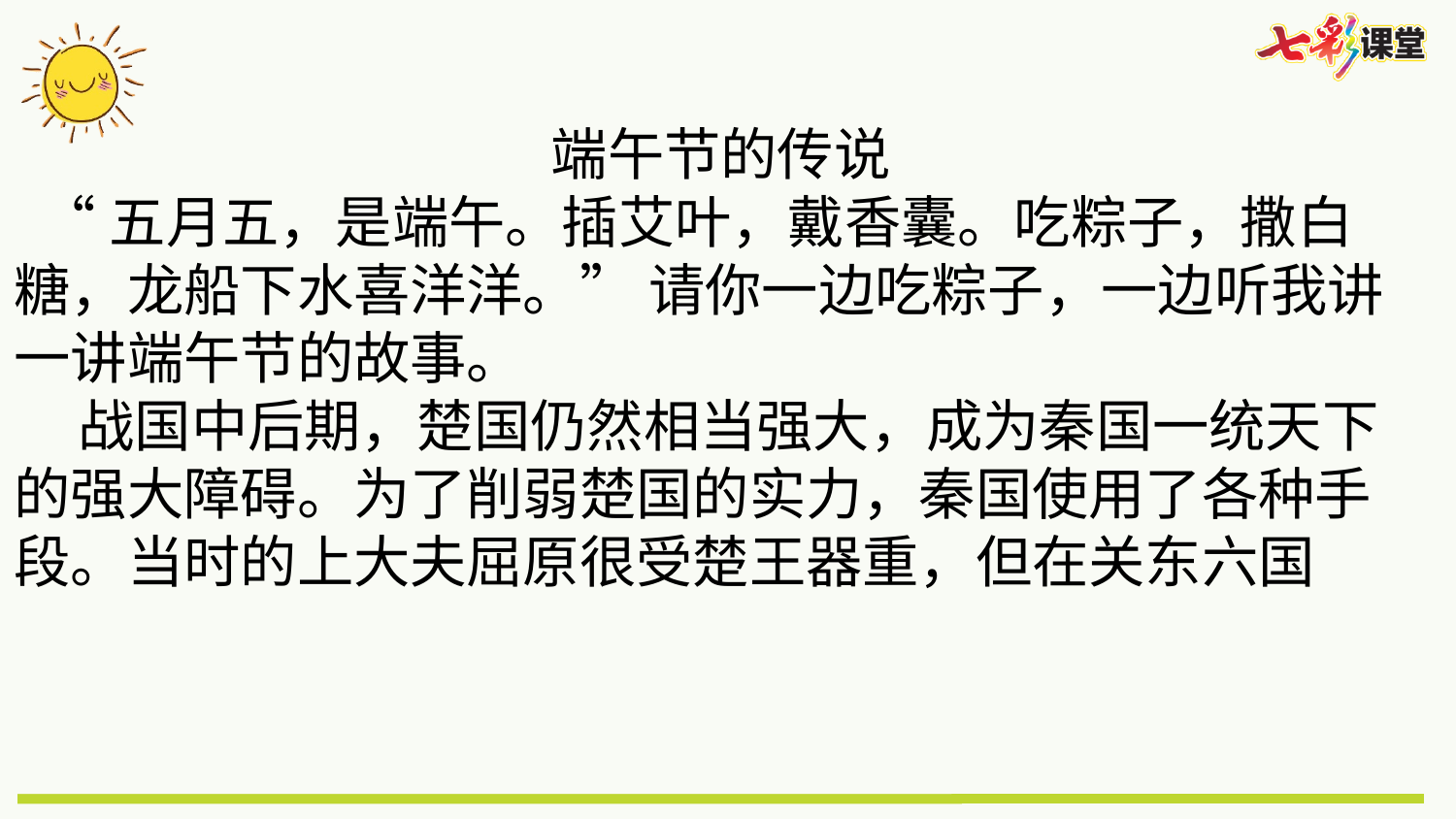

端午节的传说
  “五月五，是端午。插艾叶，戴香囊。吃粽子，撒白糖，龙船下水喜洋洋。” 请你一边吃粽子，一边听我讲一讲端午节的故事。
    战国中后期，楚国仍然相当强大，成为秦国一统天下的强大障碍。为了削弱楚国的实力，秦国使用了各种手段。当时的上大夫屈原很受楚王器重，但在关东六国